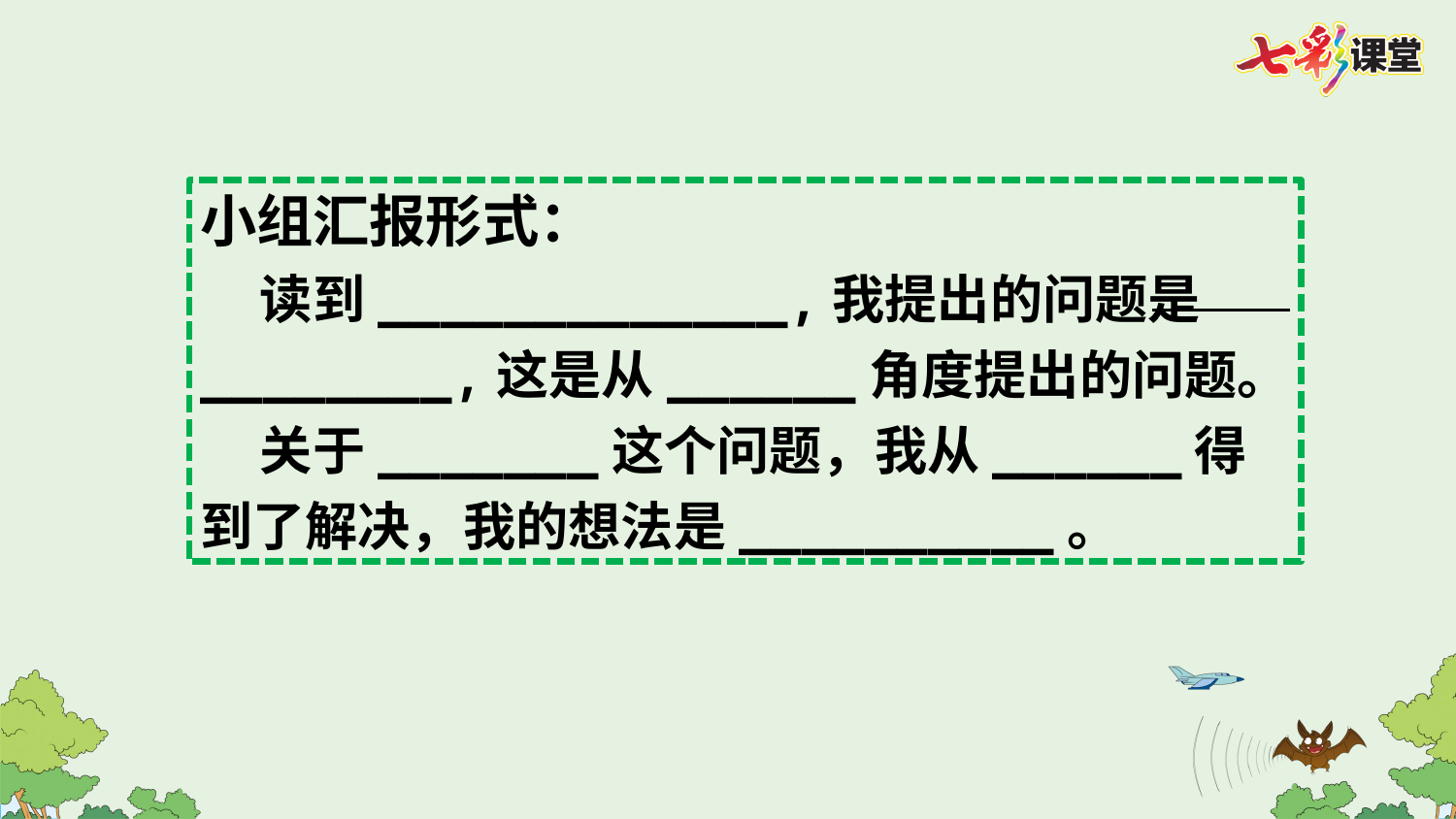

小组汇报形式：
    读到_____________,我提出的问题是________,这是从______角度提出的问题。
    关于_______这个问题，我从______得到了解决，我的想法是__________。